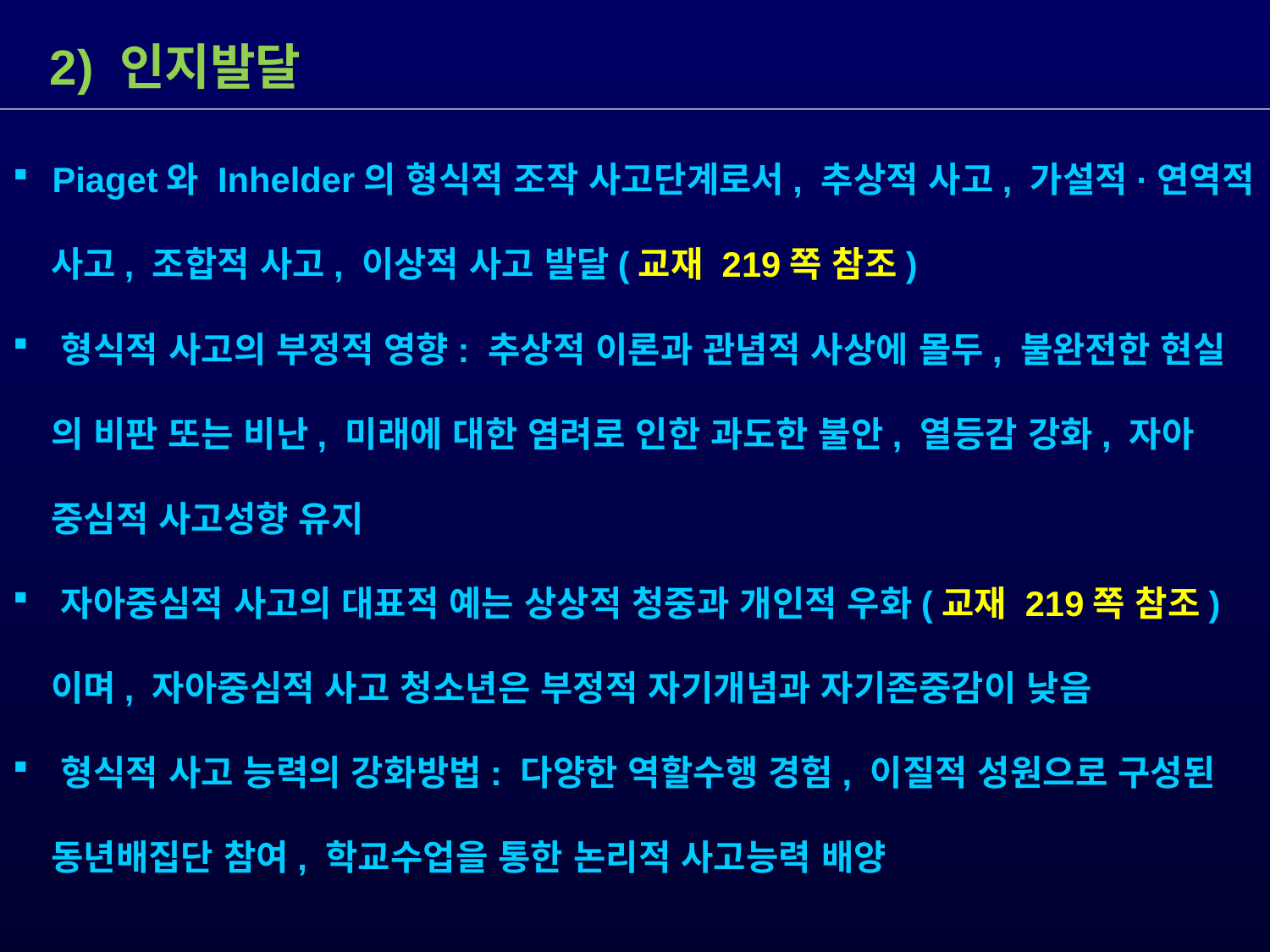

2) 인지발달
 Piaget와 Inhelder의 형식적 조작 사고단계로서, 추상적 사고, 가설적·연역적
   사고, 조합적 사고, 이상적 사고 발달(교재 219쪽 참조)
 형식적 사고의 부정적 영향: 추상적 이론과 관념적 사상에 몰두, 불완전한 현실
   의 비판 또는 비난, 미래에 대한 염려로 인한 과도한 불안, 열등감 강화, 자아
   중심적 사고성향 유지
 자아중심적 사고의 대표적 예는 상상적 청중과 개인적 우화(교재 219쪽 참조)
   이며, 자아중심적 사고 청소년은 부정적 자기개념과 자기존중감이 낮음
 형식적 사고 능력의 강화방법: 다양한 역할수행 경험, 이질적 성원으로 구성된
   동년배집단 참여, 학교수업을 통한 논리적 사고능력 배양